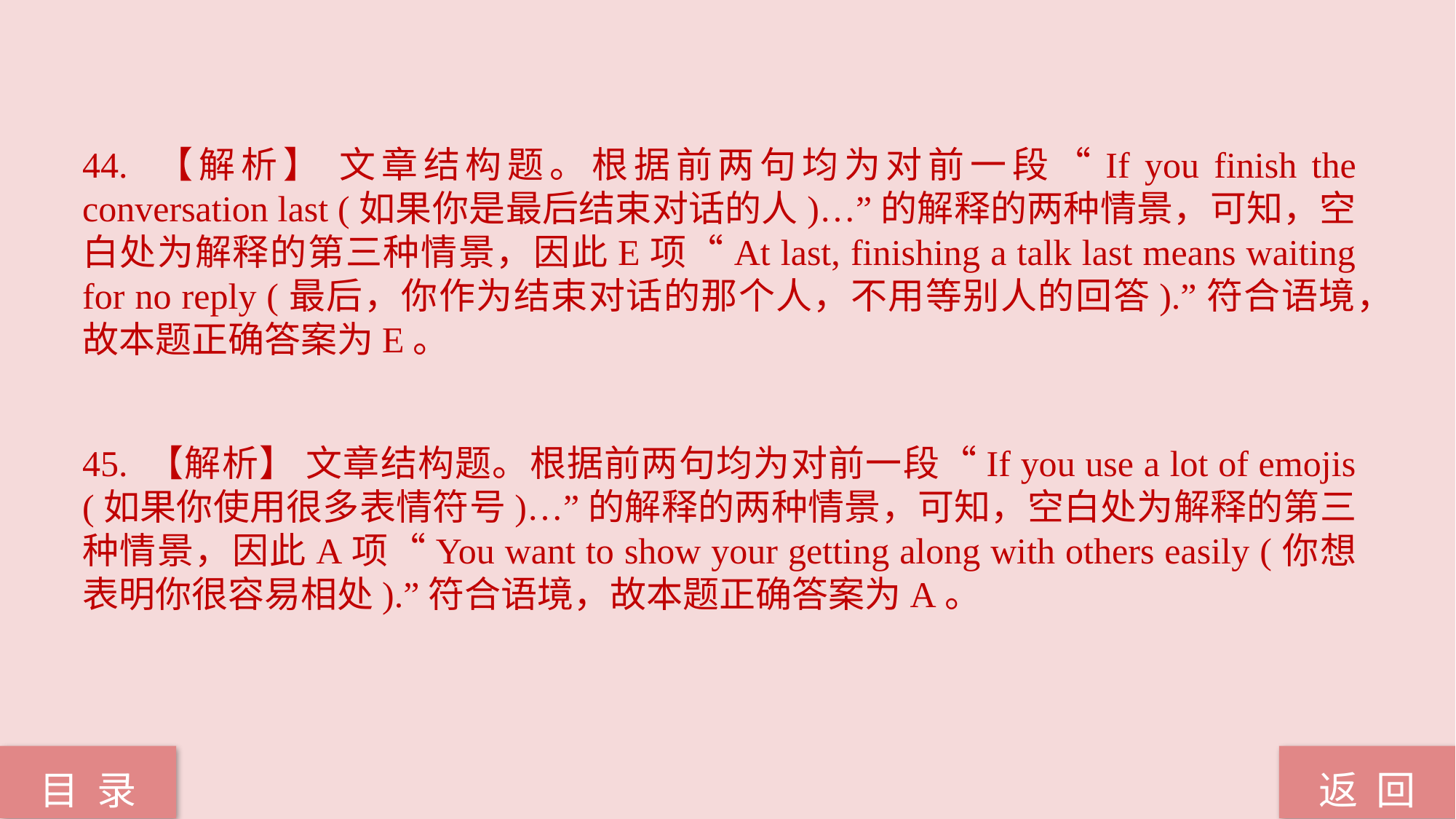

44. 【解析】 文章结构题。根据前两句均为对前一段“If you finish the conversation last (如果你是最后结束对话的人)…”的解释的两种情景，可知，空白处为解释的第三种情景，因此E项“At last, finishing a talk last means waiting for no reply (最后，你作为结束对话的那个人，不用等别人的回答).”符合语境，故本题正确答案为E。

45. 【解析】 文章结构题。根据前两句均为对前一段“If you use a lot of emojis (如果你使用很多表情符号)…”的解释的两种情景，可知，空白处为解释的第三种情景，因此A项“You want to show your getting along with others easily (你想表明你很容易相处).”符合语境，故本题正确答案为A。
返  回